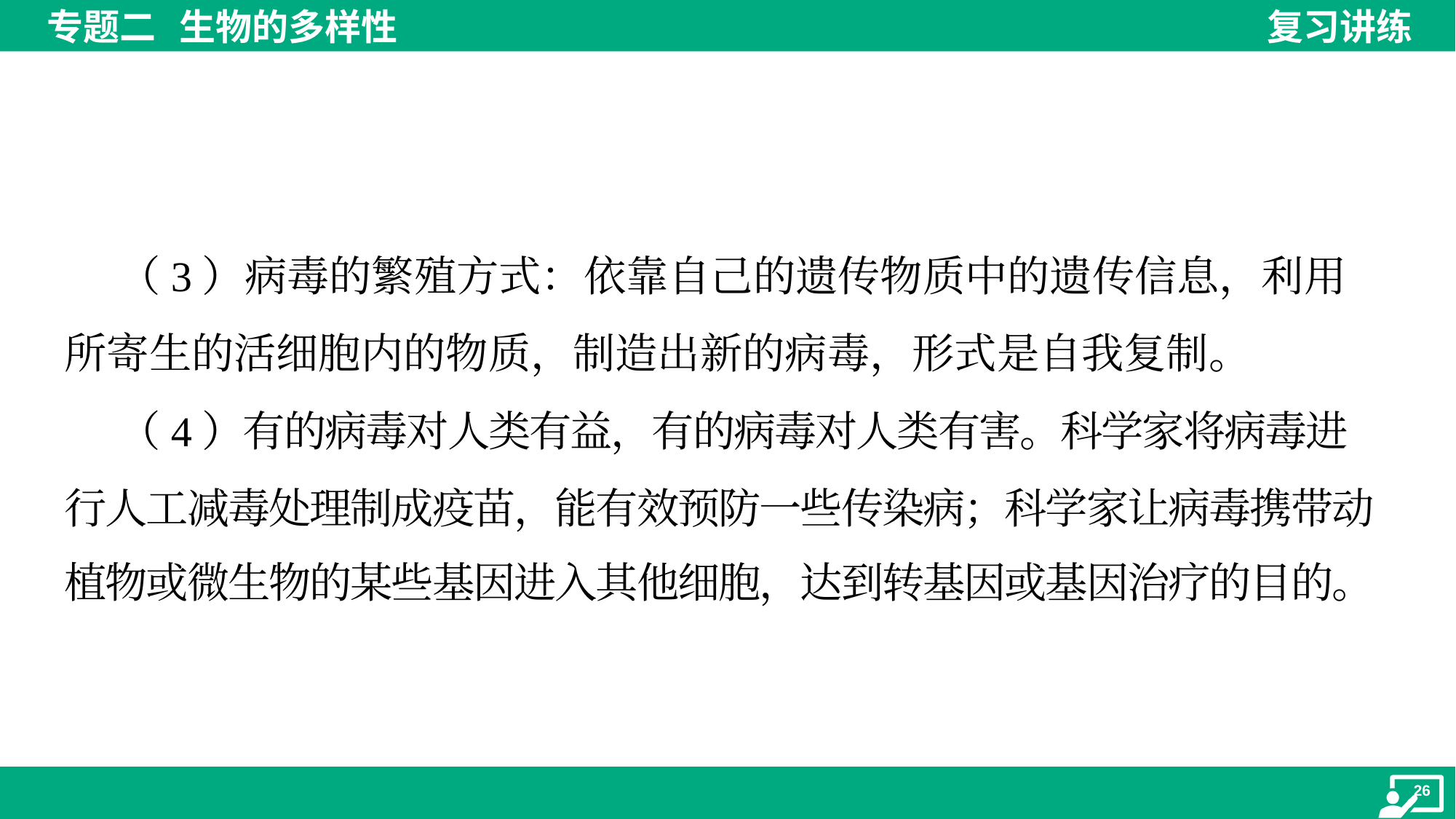

（3）病毒的繁殖方式：依靠自己的遗传物质中的遗传信息，利用
所寄生的活细胞内的物质，制造出新的病毒，形式是自我复制。
    （4）有的病毒对人类有益，有的病毒对人类有害。科学家将病毒进
行人工减毒处理制成疫苗，能有效预防一些传染病；科学家让病毒携带动
植物或微生物的某些基因进入其他细胞，达到转基因或基因治疗的目的。